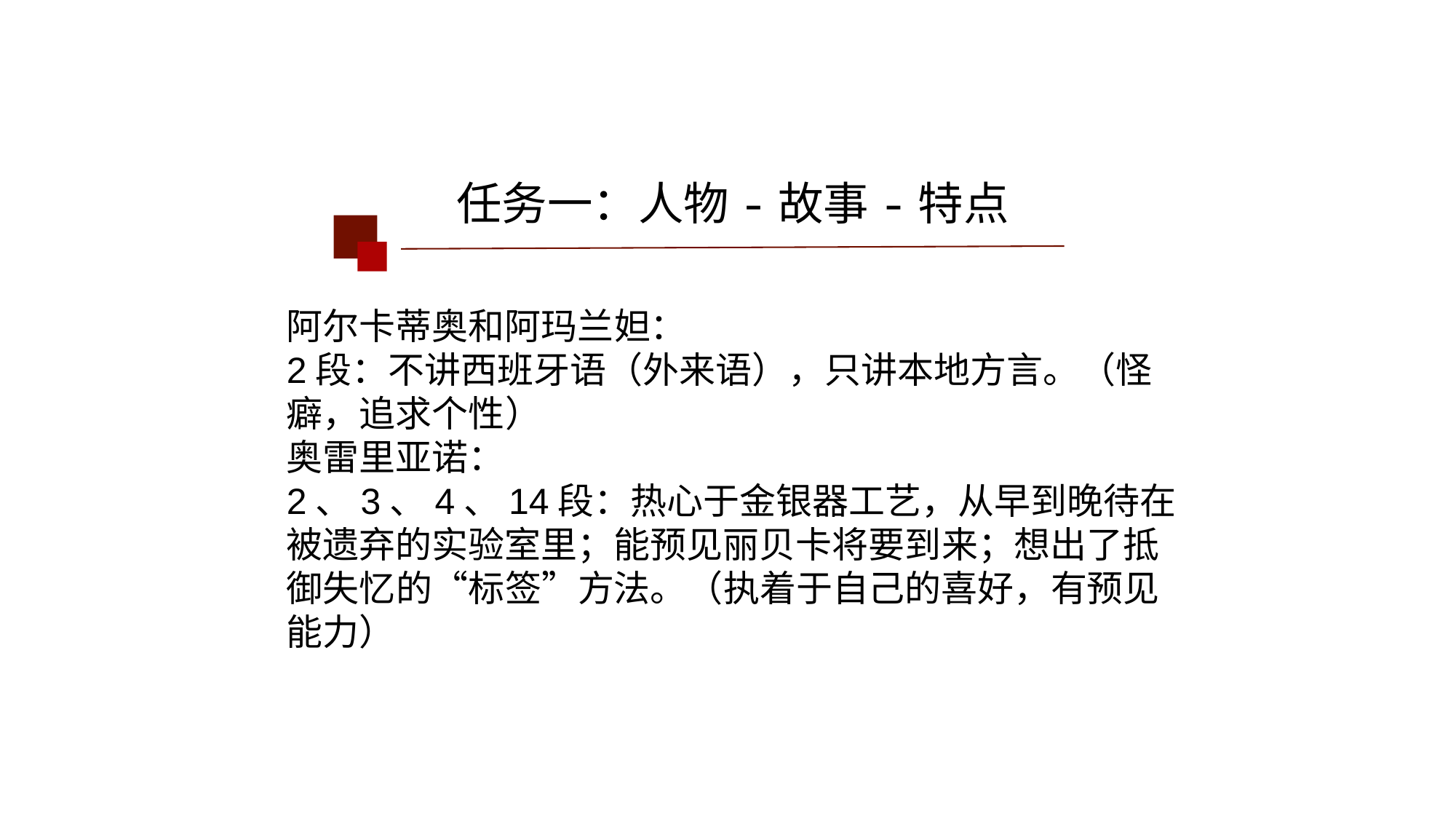

任务一：人物-故事-特点

阿尔卡蒂奥和阿玛兰妲：
2段：不讲西班牙语（外来语），只讲本地方言。（怪癖，追求个性）
奥雷里亚诺：
2、3、4、14段：热心于金银器工艺，从早到晚待在被遗弃的实验室里；能预见丽贝卡将要到来；想出了抵御失忆的“标签”方法。（执着于自己的喜好，有预见能力）